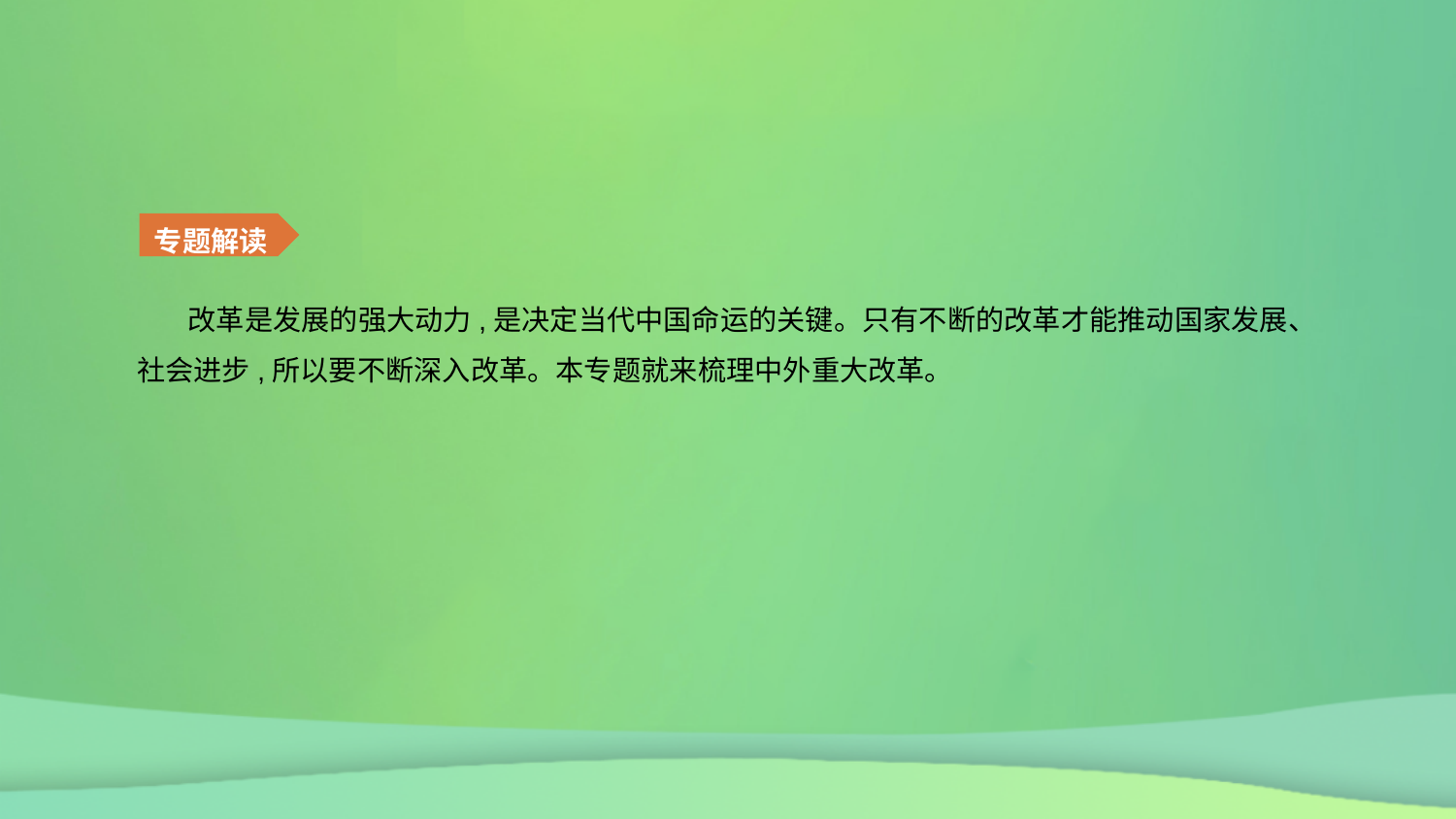

专题解读

       改革是发展的强大动力,是决定当代中国命运的关键。只有不断的改革才能推动国家发展、社会进步,所以要不断深入改革。本专题就来梳理中外重大改革。